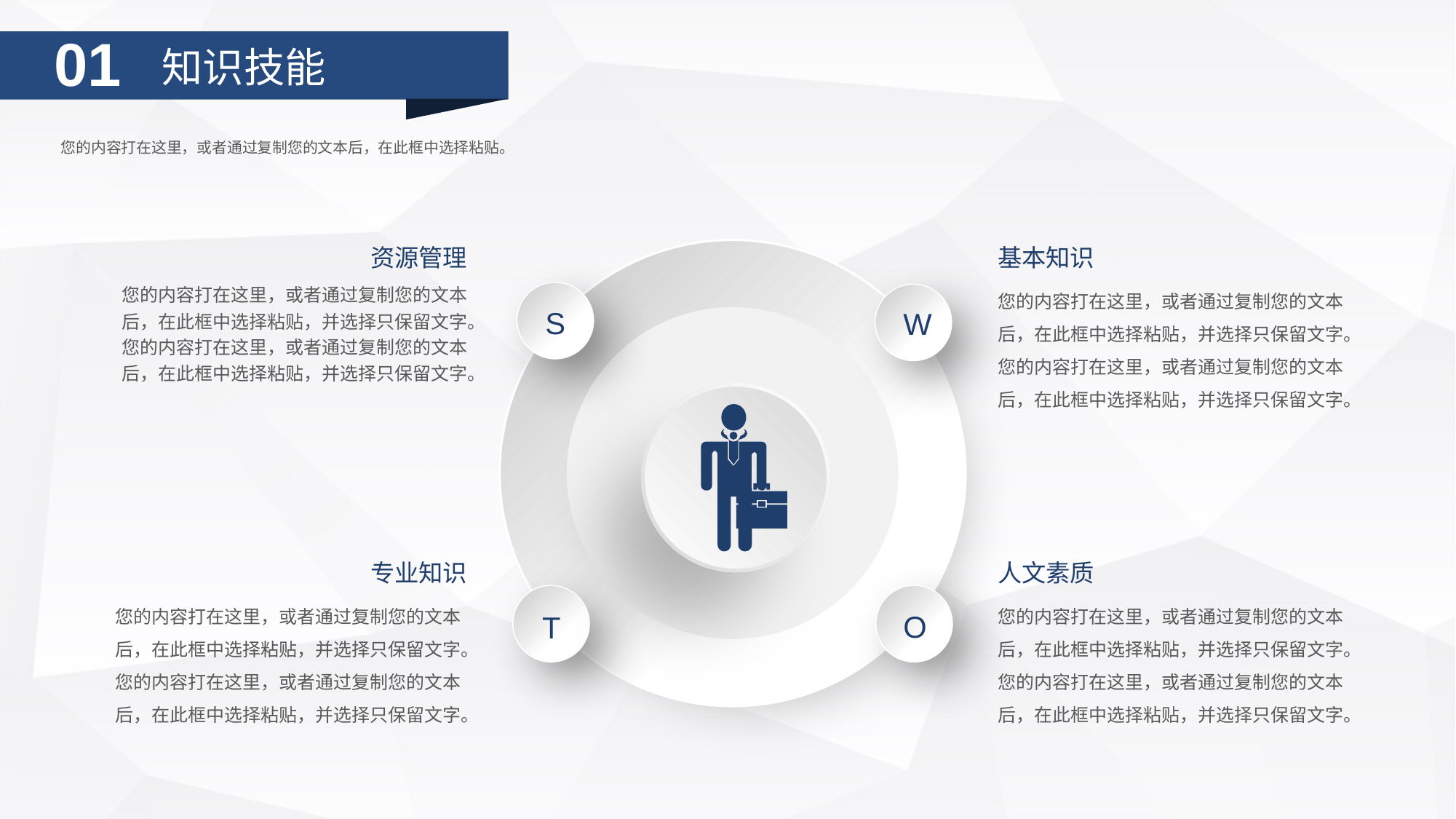

01

知识技能

您的内容打在这里，或者通过复制您的文本后，在此框中选择粘贴。

资源管理
基本知识

您的内容打在这里，或者通过复制您的文本后，在此框中选择粘贴，并选择只保留文字。您的内容打在这里，或者通过复制您的文本后，在此框中选择粘贴，并选择只保留文字。
您的内容打在这里，或者通过复制您的文本后，在此框中选择粘贴，并选择只保留文字。您的内容打在这里，或者通过复制您的文本后，在此框中选择粘贴，并选择只保留文字。

S
W

专业知识
人文素质

您的内容打在这里，或者通过复制您的文本后，在此框中选择粘贴，并选择只保留文字。您的内容打在这里，或者通过复制您的文本后，在此框中选择粘贴，并选择只保留文字。
您的内容打在这里，或者通过复制您的文本后，在此框中选择粘贴，并选择只保留文字。您的内容打在这里，或者通过复制您的文本后，在此框中选择粘贴，并选择只保留文字。
O
T